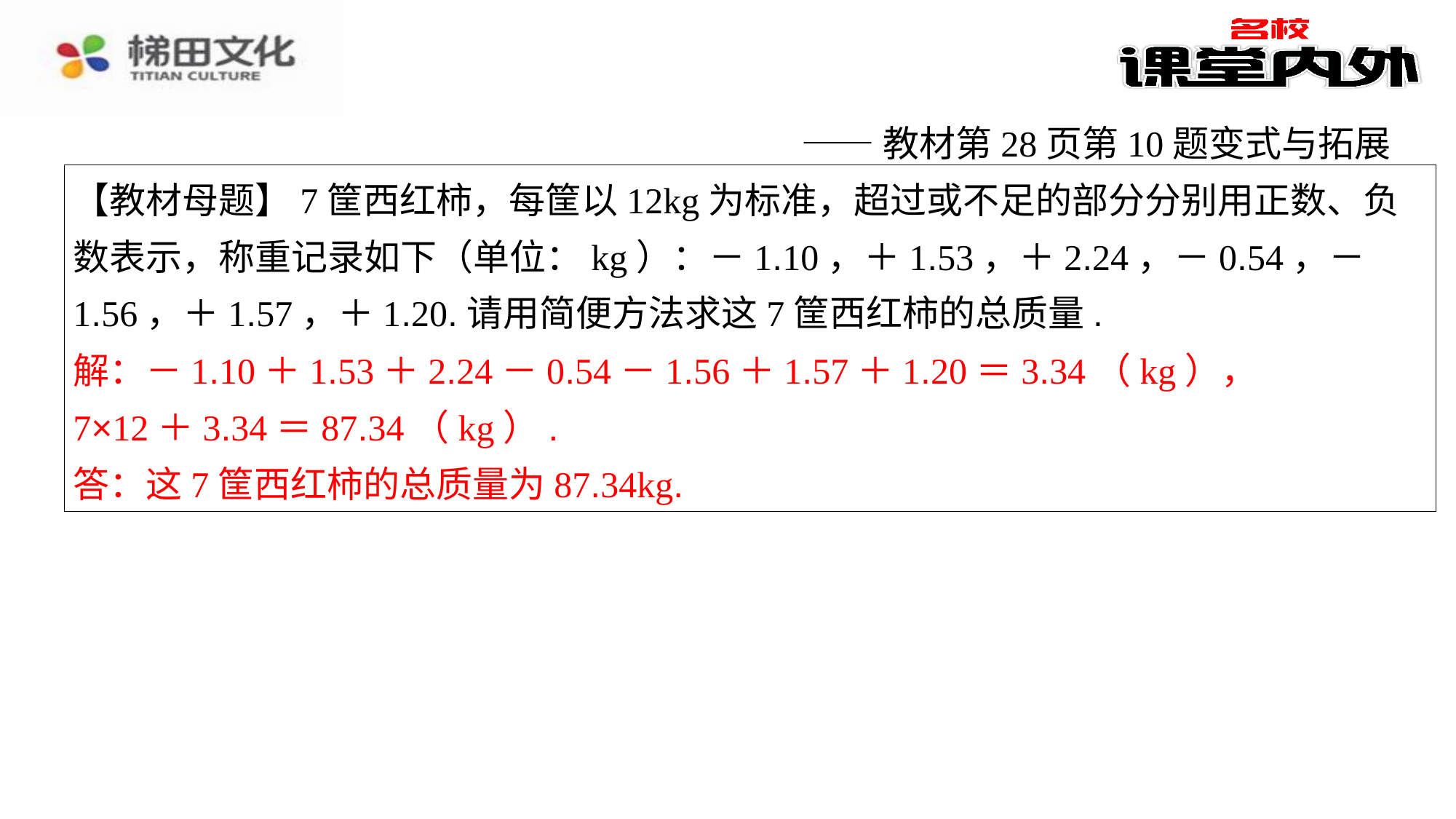

——教材第28页第10题变式与拓展
【教材母题】7筐西红柿，每筐以12kg为标准，超过或不足的部分分别用正数、负
数表示，称重记录如下（单位：kg）：－1.10，＋1.53，＋2.24，－0.54，－
1.56，＋1.57，＋1.20.请用简便方法求这7筐西红柿的总质量.
解：－1.10＋1.53＋2.24－0.54－1.56＋1.57＋1.20＝3.34（kg），
7×12＋3.34＝87.34（kg）.
答：这7筐西红柿的总质量为87.34kg.
解：－1.10＋1.53＋2.24－0.54－1.56＋1.57＋1.20＝3.34（kg），
7×12＋3.34＝87.34（kg）.
答：这7筐西红柿的总质量为87.34kg.